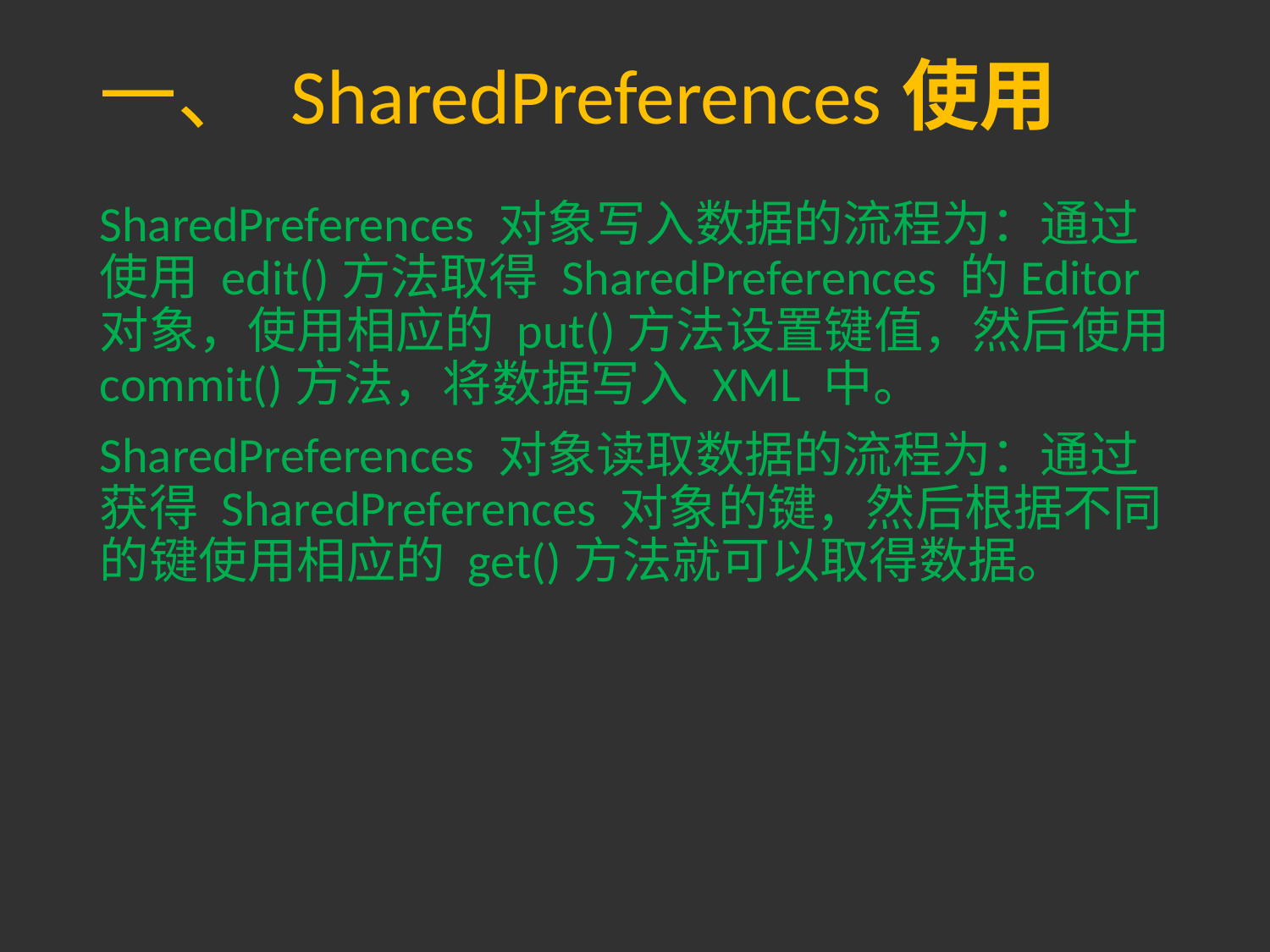

# 一、 SharedPreferences使用
SharedPreferences 对象写入数据的流程为：通过使用 edit()方法取得 SharedPreferences 的Editor 对象，使用相应的 put()方法设置键值，然后使用 commit()方法，将数据写入 XML 中。
SharedPreferences 对象读取数据的流程为：通过获得 SharedPreferences 对象的键，然后根据不同的键使用相应的 get()方法就可以取得数据。